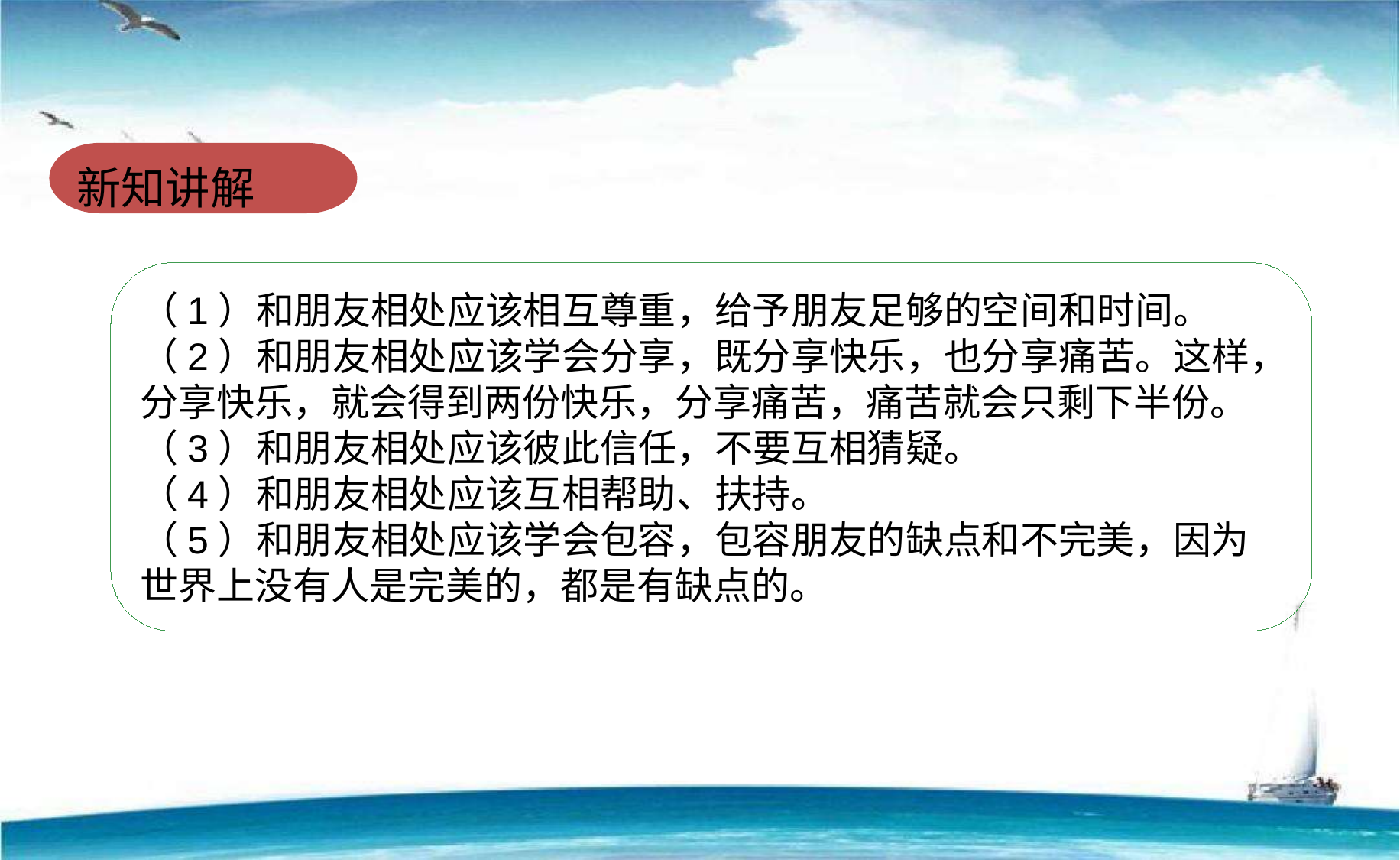

新知讲解
（1）和朋友相处应该相互尊重，给予朋友足够的空间和时间。
（2）和朋友相处应该学会分享，既分享快乐，也分享痛苦。这样，分享快乐，就会得到两份快乐，分享痛苦，痛苦就会只剩下半份。
（3）和朋友相处应该彼此信任，不要互相猜疑。
（4）和朋友相处应该互相帮助、扶持。
（5）和朋友相处应该学会包容，包容朋友的缺点和不完美，因为世界上没有人是完美的，都是有缺点的。